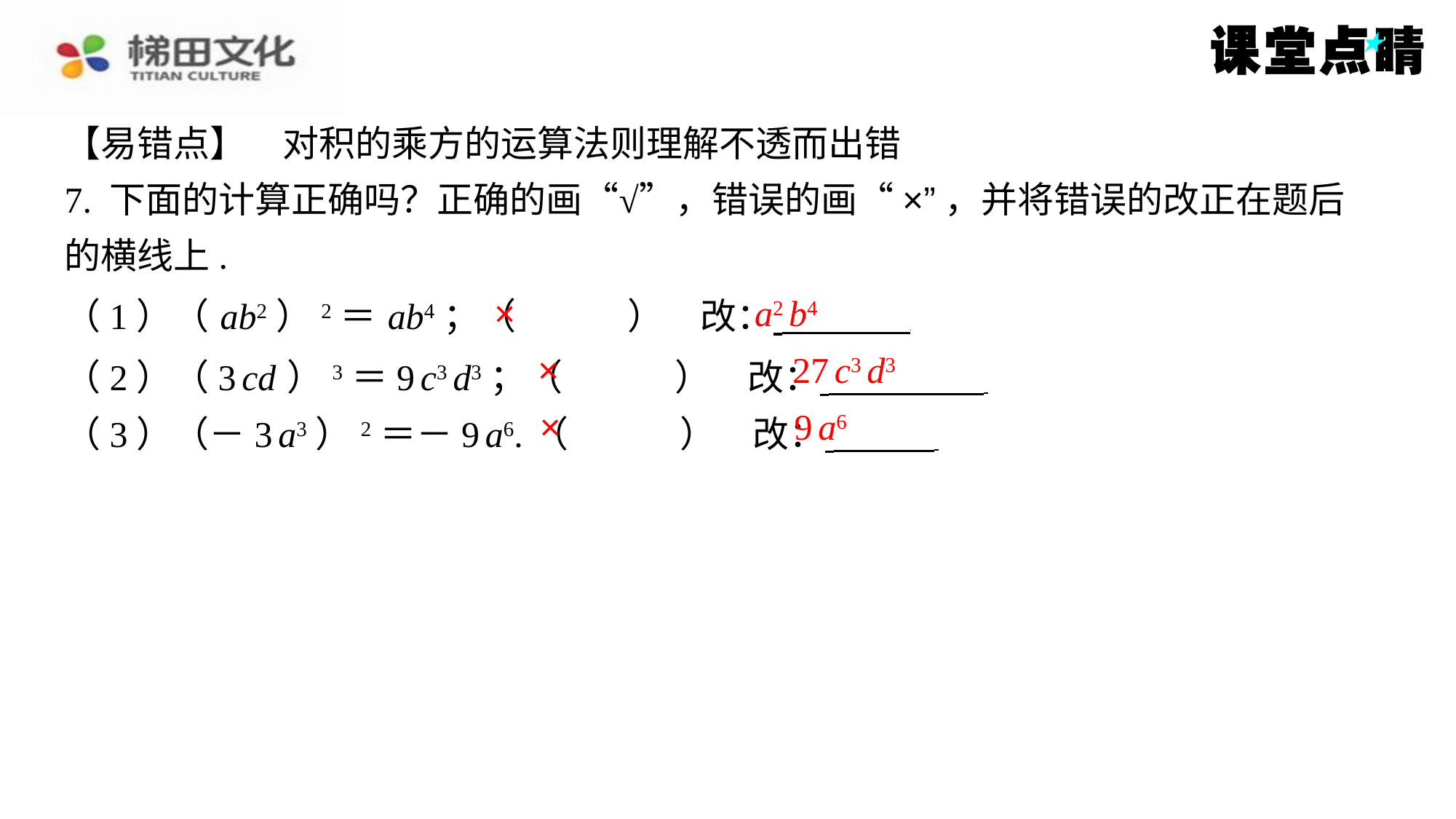

【易错点】　对积的乘方的运算法则理解不透而出错
7. 下面的计算正确吗？正确的画“√”，错误的画“×”，并将错误的改正在题后
的横线上.
（1）（ ab2）2＝ ab4；（　×　）　改：                     ⁠
（2）（3 cd ）3＝9 c3 d3；（　×　）　改：                         ⁠
（3）（－3 a3）2＝－9 a6.（　×　）　改：                 ⁠
×
a2 b4
×
27 c3 d3
×
9 a6